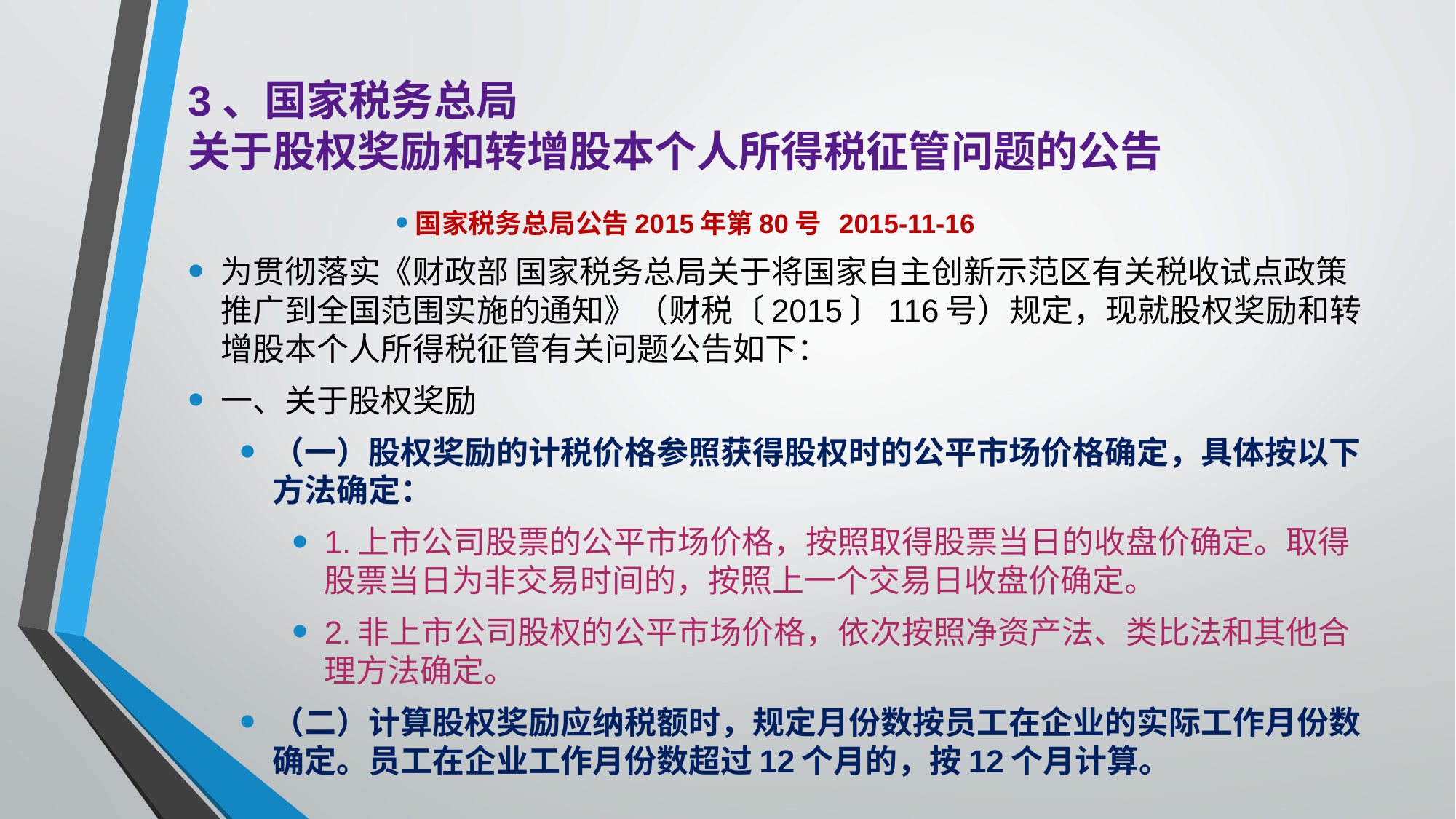

# 3、国家税务总局 关于股权奖励和转增股本个人所得税征管问题的公告
国家税务总局公告2015年第80号  2015-11-16
为贯彻落实《财政部 国家税务总局关于将国家自主创新示范区有关税收试点政策推广到全国范围实施的通知》（财税〔2015〕116号）规定，现就股权奖励和转增股本个人所得税征管有关问题公告如下：
一、关于股权奖励
（一）股权奖励的计税价格参照获得股权时的公平市场价格确定，具体按以下方法确定：
1.上市公司股票的公平市场价格，按照取得股票当日的收盘价确定。取得股票当日为非交易时间的，按照上一个交易日收盘价确定。
2.非上市公司股权的公平市场价格，依次按照净资产法、类比法和其他合理方法确定。
（二）计算股权奖励应纳税额时，规定月份数按员工在企业的实际工作月份数确定。员工在企业工作月份数超过12个月的，按12个月计算。